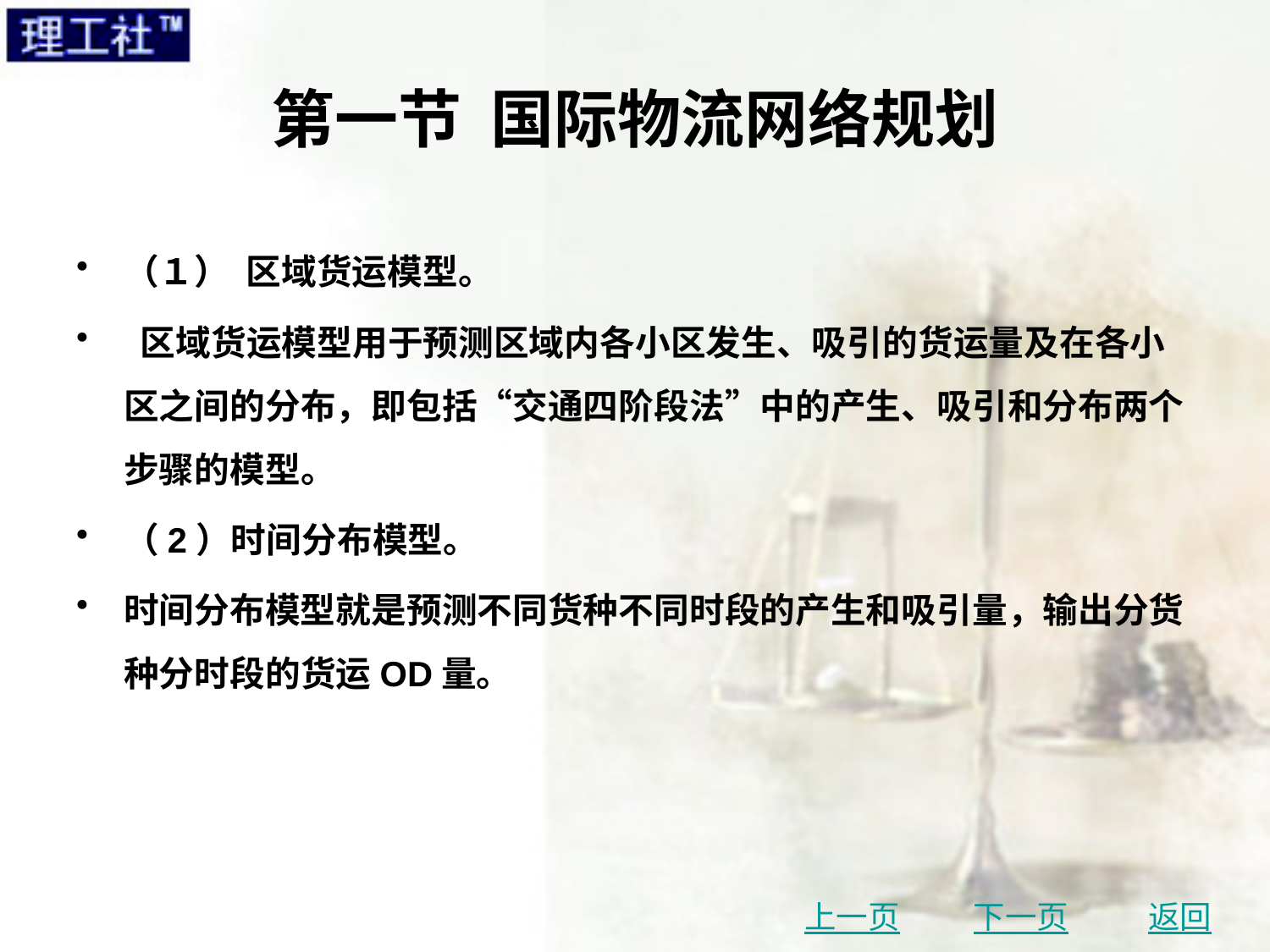

# 第一节  国际物流网络规划
（１）  区域货运模型。
 区域货运模型用于预测区域内各小区发生、吸引的货运量及在各小区之间的分布，即包括“交通四阶段法”中的产生、吸引和分布两个步骤的模型。
（2）时间分布模型。
时间分布模型就是预测不同货种不同时段的产生和吸引量，输出分货种分时段的货运OD量。
上一页
下一页
返回